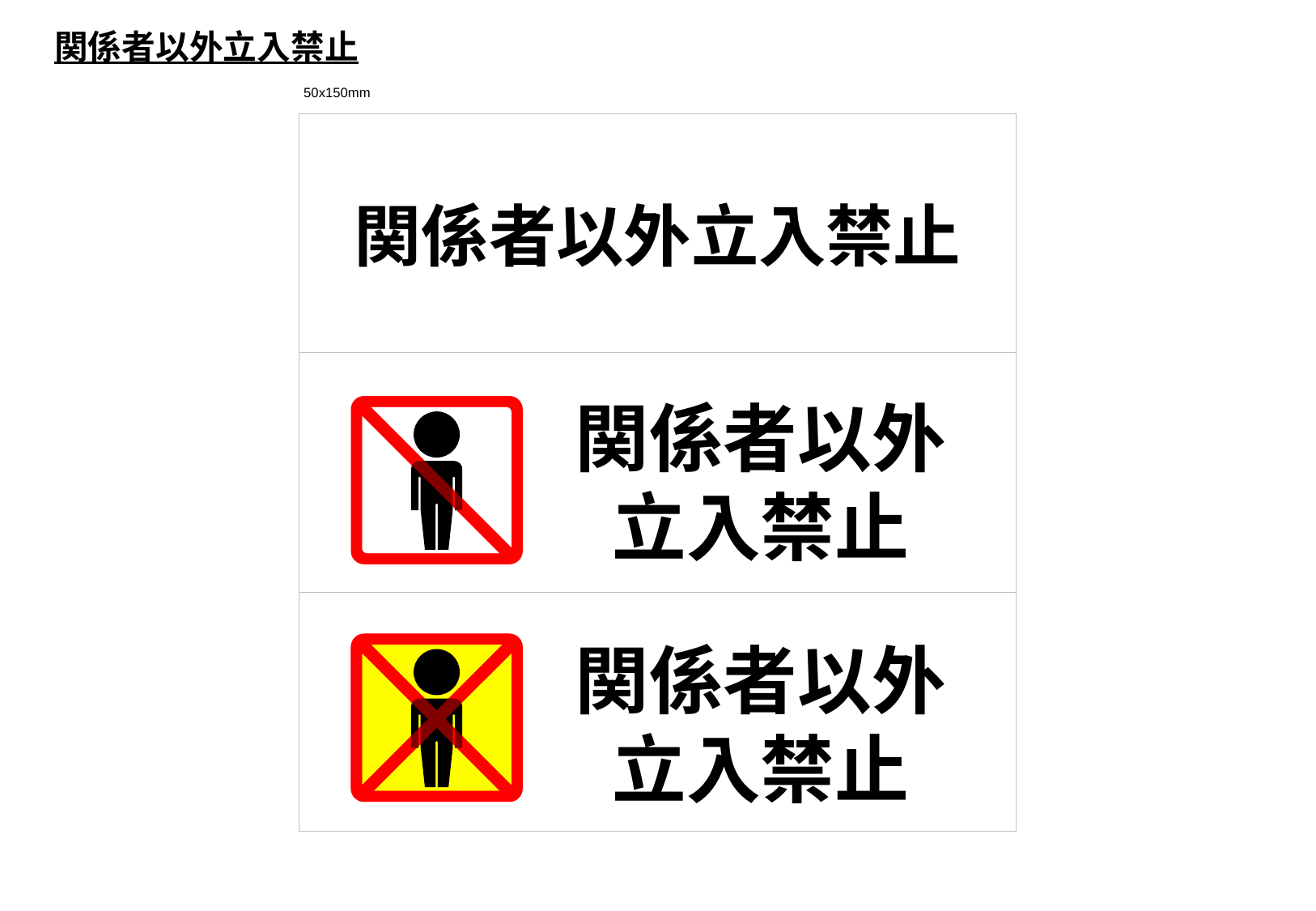

関係者以外立入禁止
50x150mm

関係者以外立入禁止

関係者以外
立入禁止

関係者以外
立入禁止